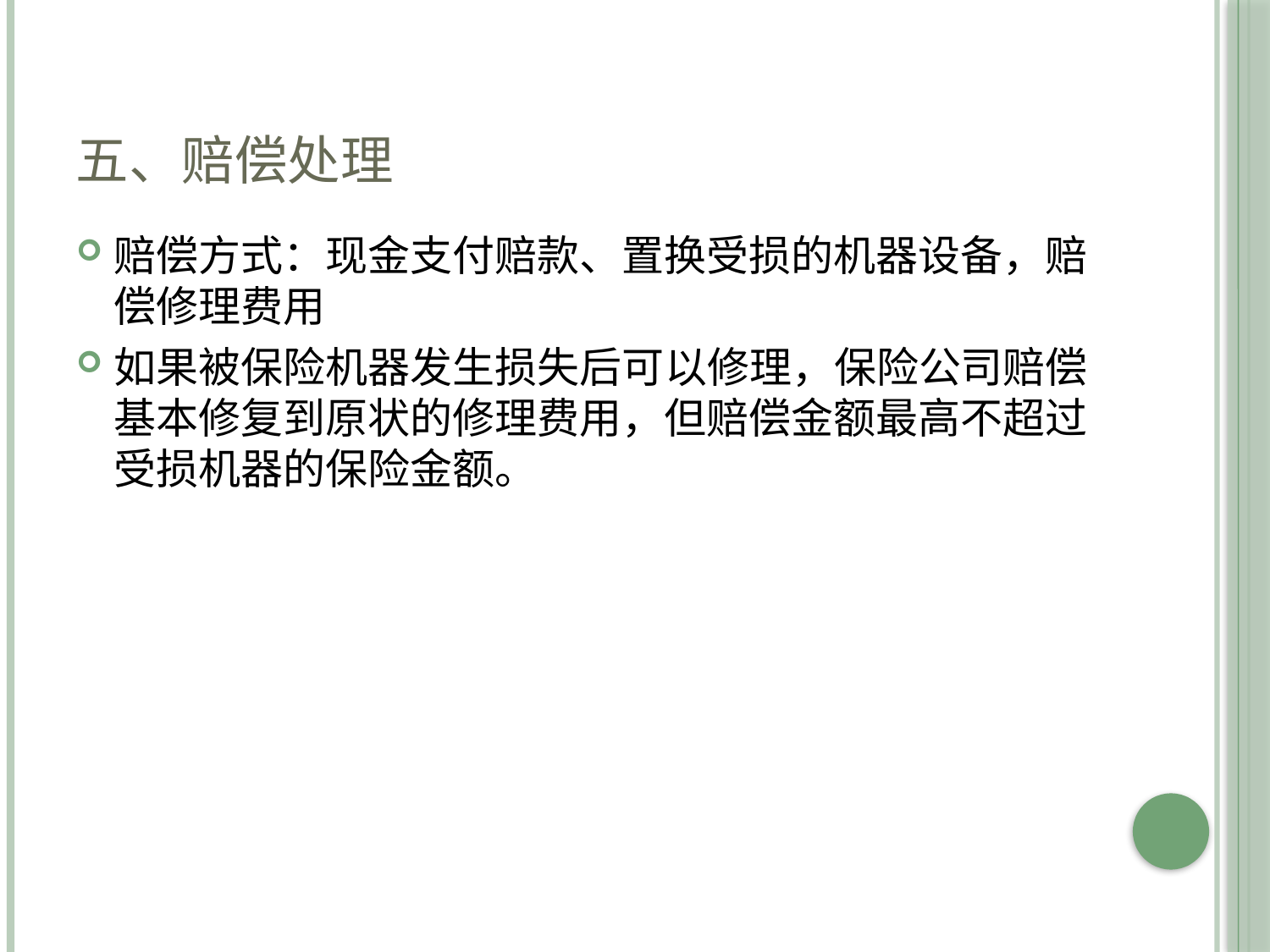

# 五、赔偿处理
赔偿方式：现金支付赔款、置换受损的机器设备，赔偿修理费用
如果被保险机器发生损失后可以修理，保险公司赔偿基本修复到原状的修理费用，但赔偿金额最高不超过受损机器的保险金额。